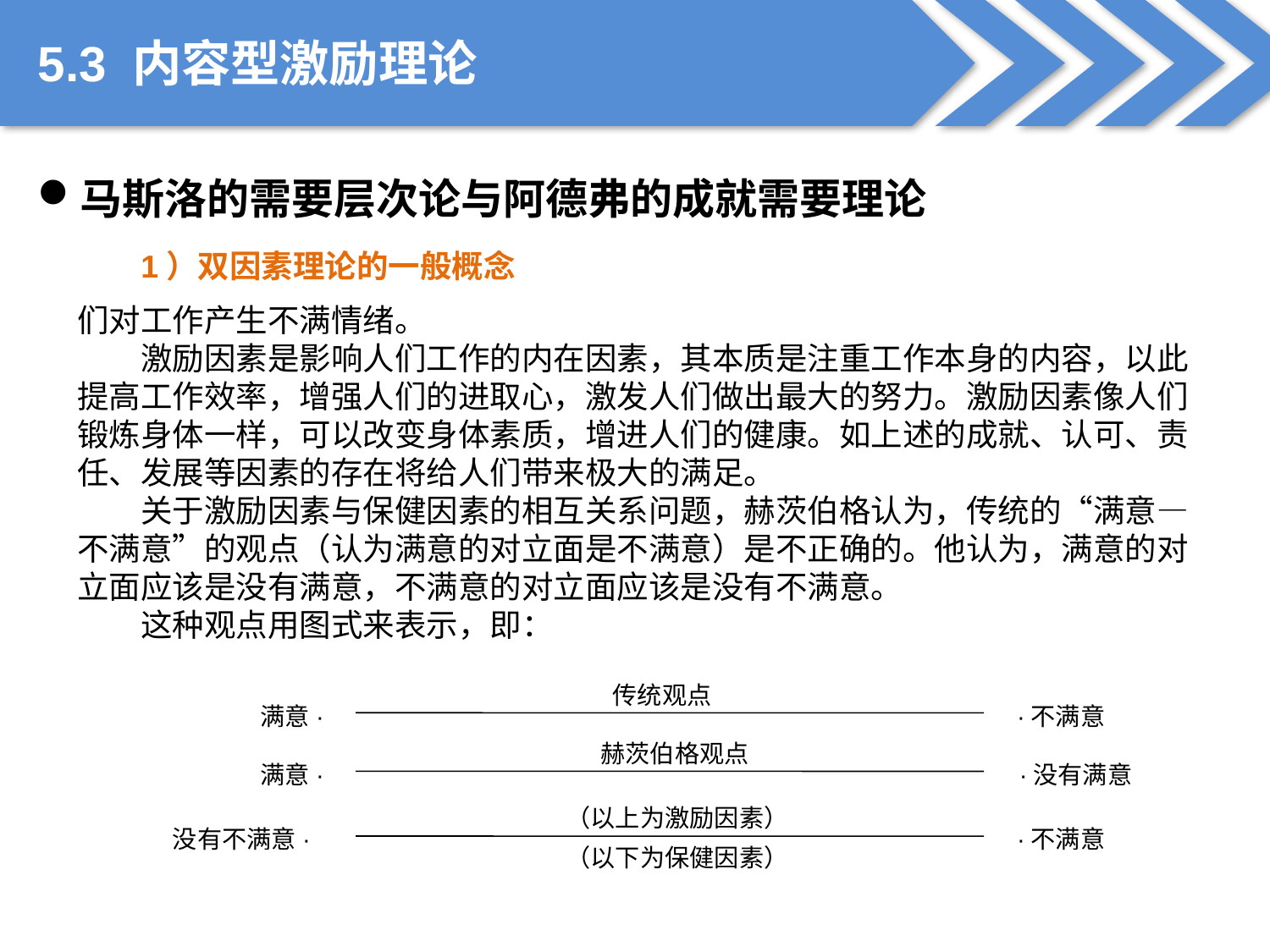

5.3 内容型激励理论
马斯洛的需要层次论与阿德弗的成就需要理论
1）双因素理论的一般概念
们对工作产生不满情绪。
激励因素是影响人们工作的内在因素，其本质是注重工作本身的内容，以此提高工作效率，增强人们的进取心，激发人们做出最大的努力。激励因素像人们锻炼身体一样，可以改变身体素质，增进人们的健康。如上述的成就、认可、责任、发展等因素的存在将给人们带来极大的满足。
关于激励因素与保健因素的相互关系问题，赫茨伯格认为，传统的“满意—不满意”的观点（认为满意的对立面是不满意）是不正确的。他认为，满意的对立面应该是没有满意，不满意的对立面应该是没有不满意。
这种观点用图式来表示，即：
传统观点
满意·
·不满意

赫茨伯格观点
满意·
·没有满意

（以上为激励因素）
没有不满意·
·不满意

（以下为保健因素）